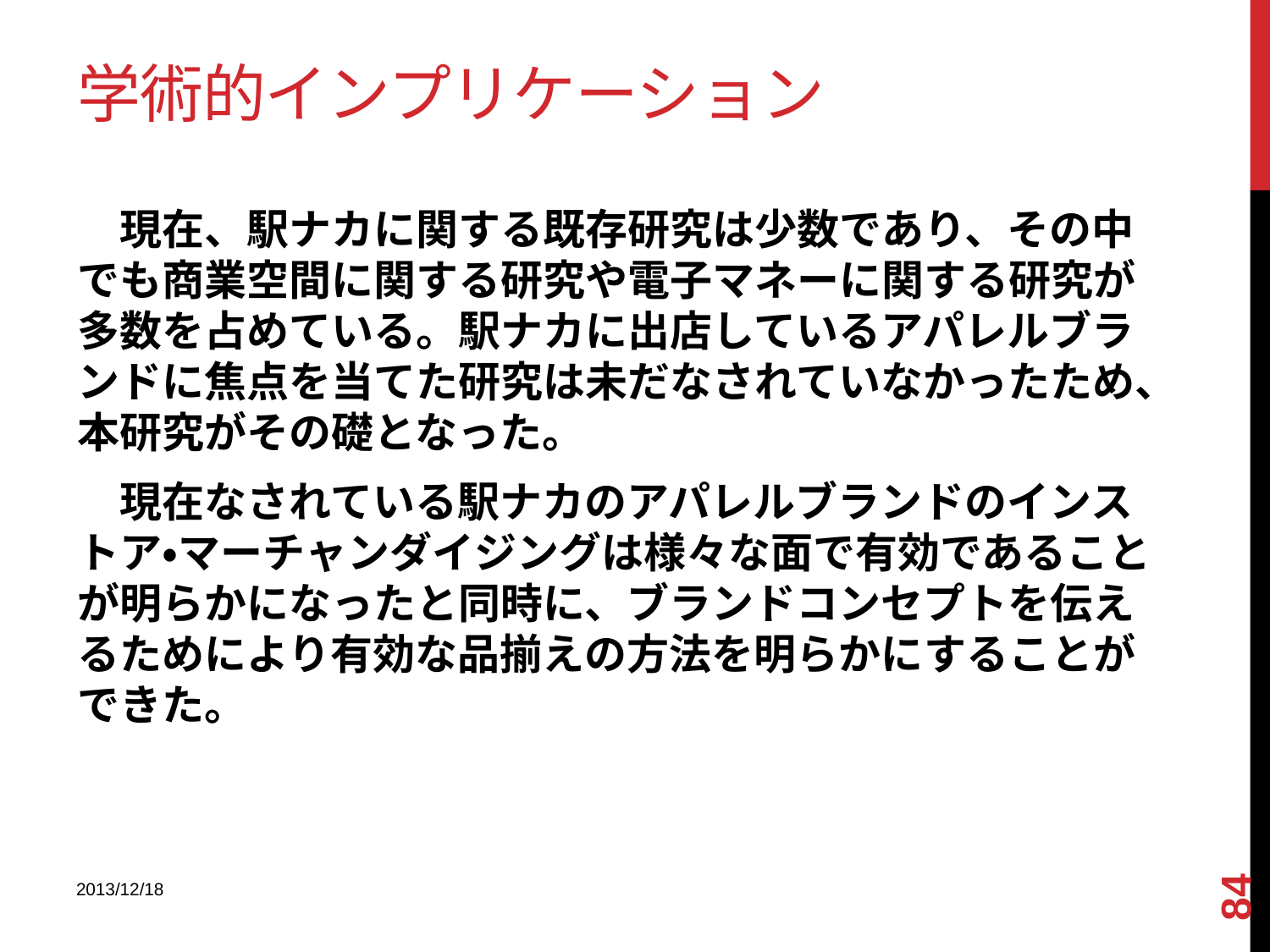

# 学術的インプリケーション
　現在、駅ナカに関する既存研究は少数であり、その中でも商業空間に関する研究や電子マネーに関する研究が多数を占めている。駅ナカに出店しているアパレルブランドに焦点を当てた研究は未だなされていなかったため、本研究がその礎となった。
　現在なされている駅ナカのアパレルブランドのインストア・マーチャンダイジングは様々な面で有効であることが明らかになったと同時に、ブランドコンセプトを伝えるためにより有効な品揃えの方法を明らかにすることができた。
84
2013/12/18